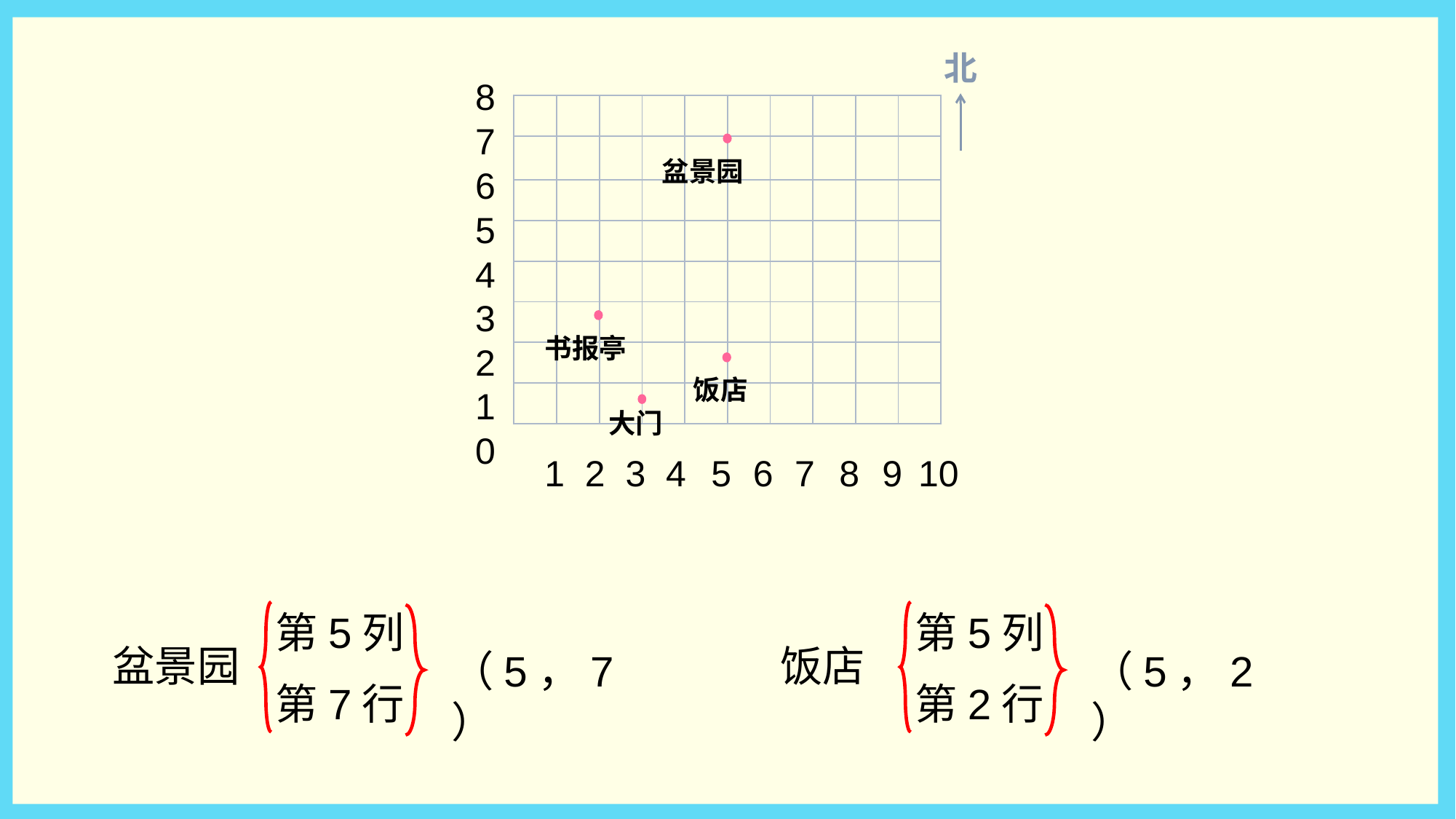

北
8
|  |  |  |  |  |  |  |  |  |  |
| --- | --- | --- | --- | --- | --- | --- | --- | --- | --- |
|  |  |  |  |  |  |  |  |  |  |
|  |  |  |  |  |  |  |  |  |  |
|  |  |  |  |  |  |  |  |  |  |
|  |  |  |  |  |  |  |  |  |  |
|  |  |  |  |  |  |  |  |  |  |
|  |  |  |  |  |  |  |  |  |  |
|  |  |  |  |  |  |  |  |  |  |
7

盆景园
6
5
4
3

书报亭
2

饭店
1

大门

0
1
2
3
4
5
6
7
8
9
10
第5列
第7行
第5列
第2行

饭店
盆景园
（5，7）
（5，2）